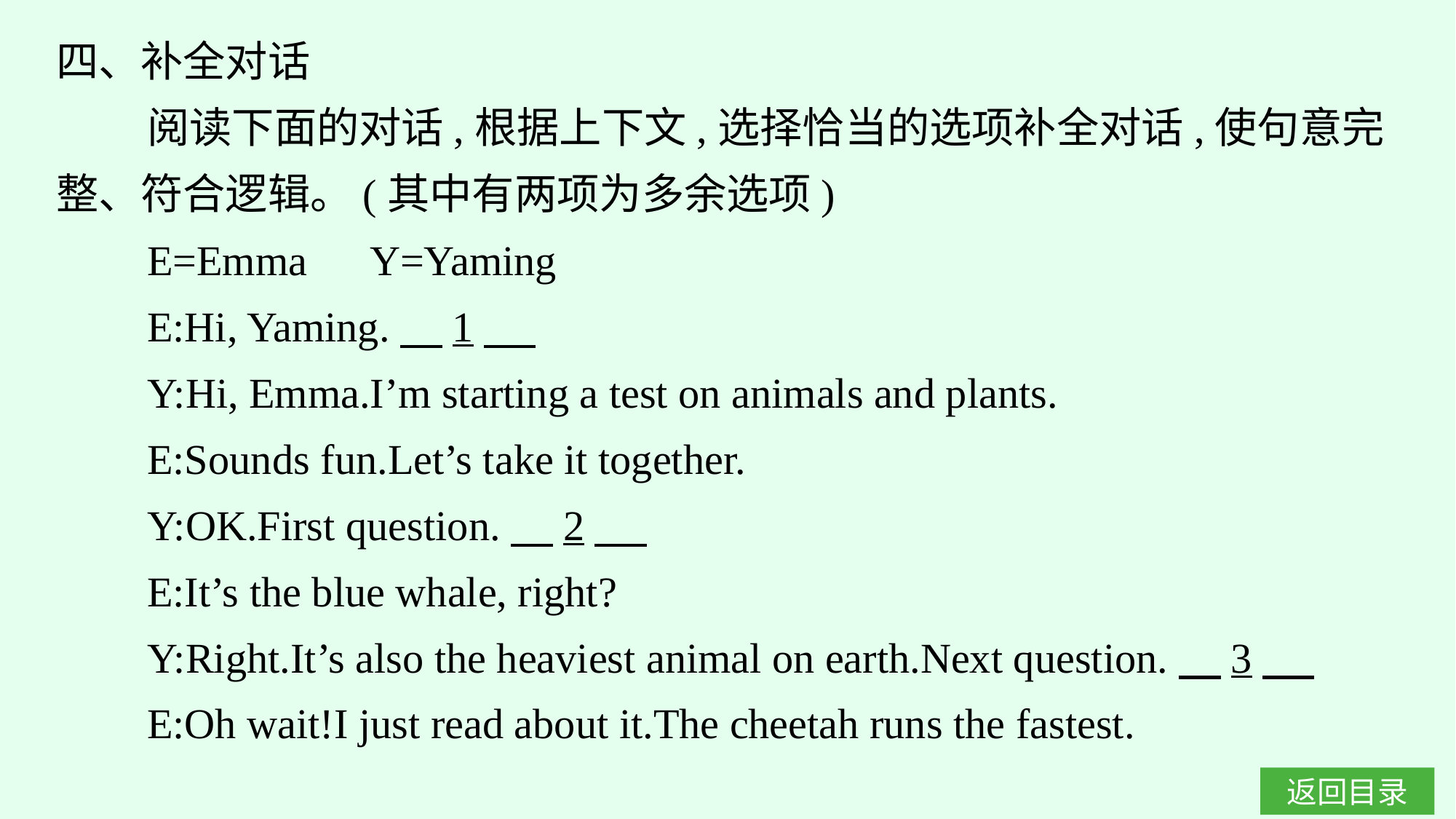

四、补全对话
阅读下面的对话,根据上下文,选择恰当的选项补全对话,使句意完整、符合逻辑。(其中有两项为多余选项)
E=Emma　Y=Yaming
E:Hi, Yaming.　1
Y:Hi, Emma.I’m starting a test on animals and plants.
E:Sounds fun.Let’s take it together.
Y:OK.First question.　2
E:It’s the blue whale, right?
Y:Right.It’s also the heaviest animal on earth.Next question.　3
E:Oh wait!I just read about it.The cheetah runs the fastest.